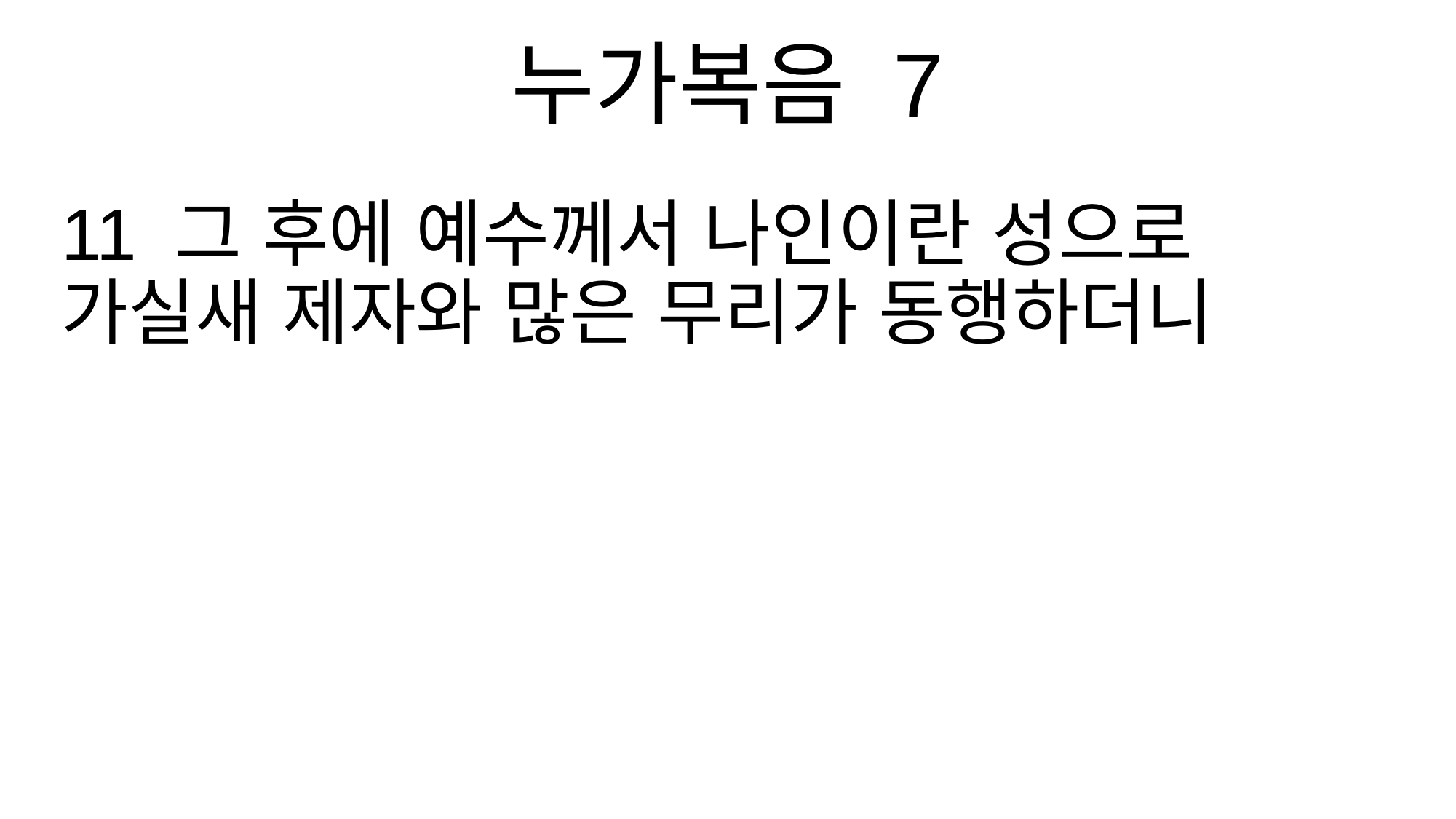

누가복음 7
11 그 후에 예수께서 나인이란 성으로 가실새 제자와 많은 무리가 동행하더니